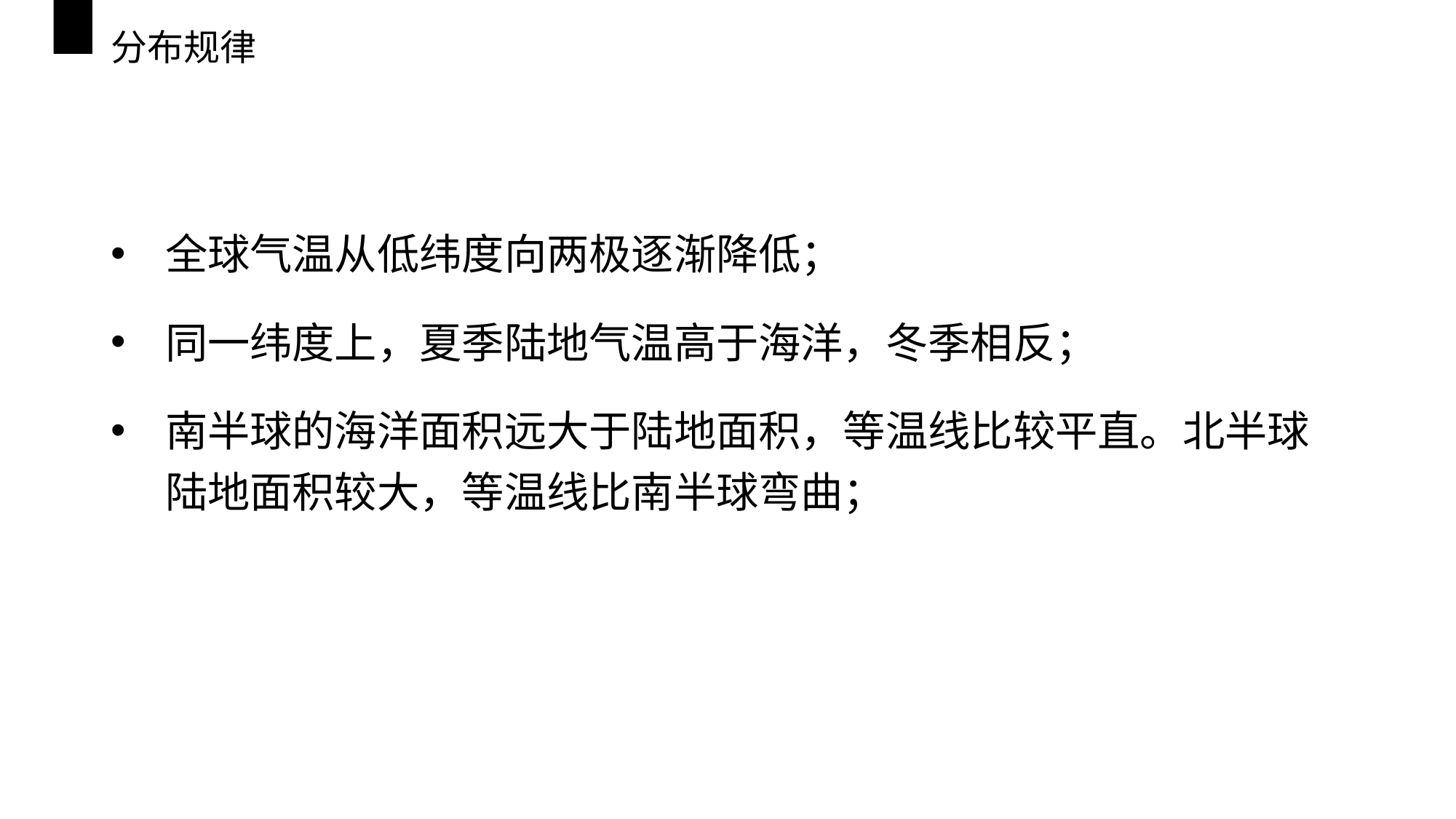

# 分布规律
全球气温从低纬度向两极逐渐降低；
同一纬度上，夏季陆地气温高于海洋，冬季相反；
南半球的海洋面积远大于陆地面积，等温线比较平直。北半球陆地面积较大，等温线比南半球弯曲；